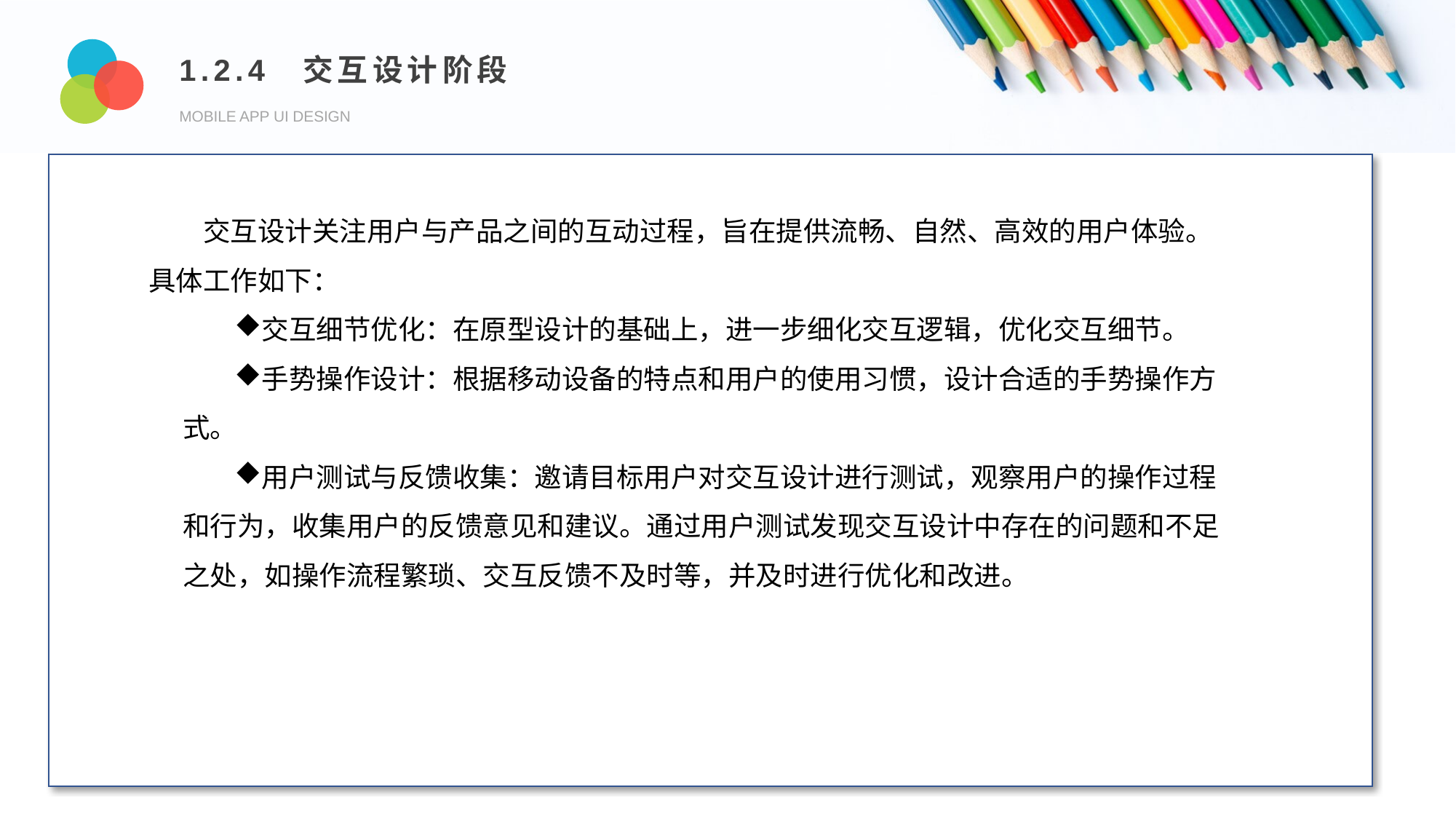

1.2.4  交互设计阶段
MOBILE APP UI DESIGN
Design and Production
交互设计关注用户与产品之间的互动过程，旨在提供流畅、自然、高效的用户体验。具体工作如下：
交互细节优化：在原型设计的基础上，进一步细化交互逻辑，优化交互细节。
手势操作设计：根据移动设备的特点和用户的使用习惯，设计合适的手势操作方式。
用户测试与反馈收集：邀请目标用户对交互设计进行测试，观察用户的操作过程和行为，收集用户的反馈意见和建议。通过用户测试发现交互设计中存在的问题和不足之处，如操作流程繁琐、交互反馈不及时等，并及时进行优化和改进。